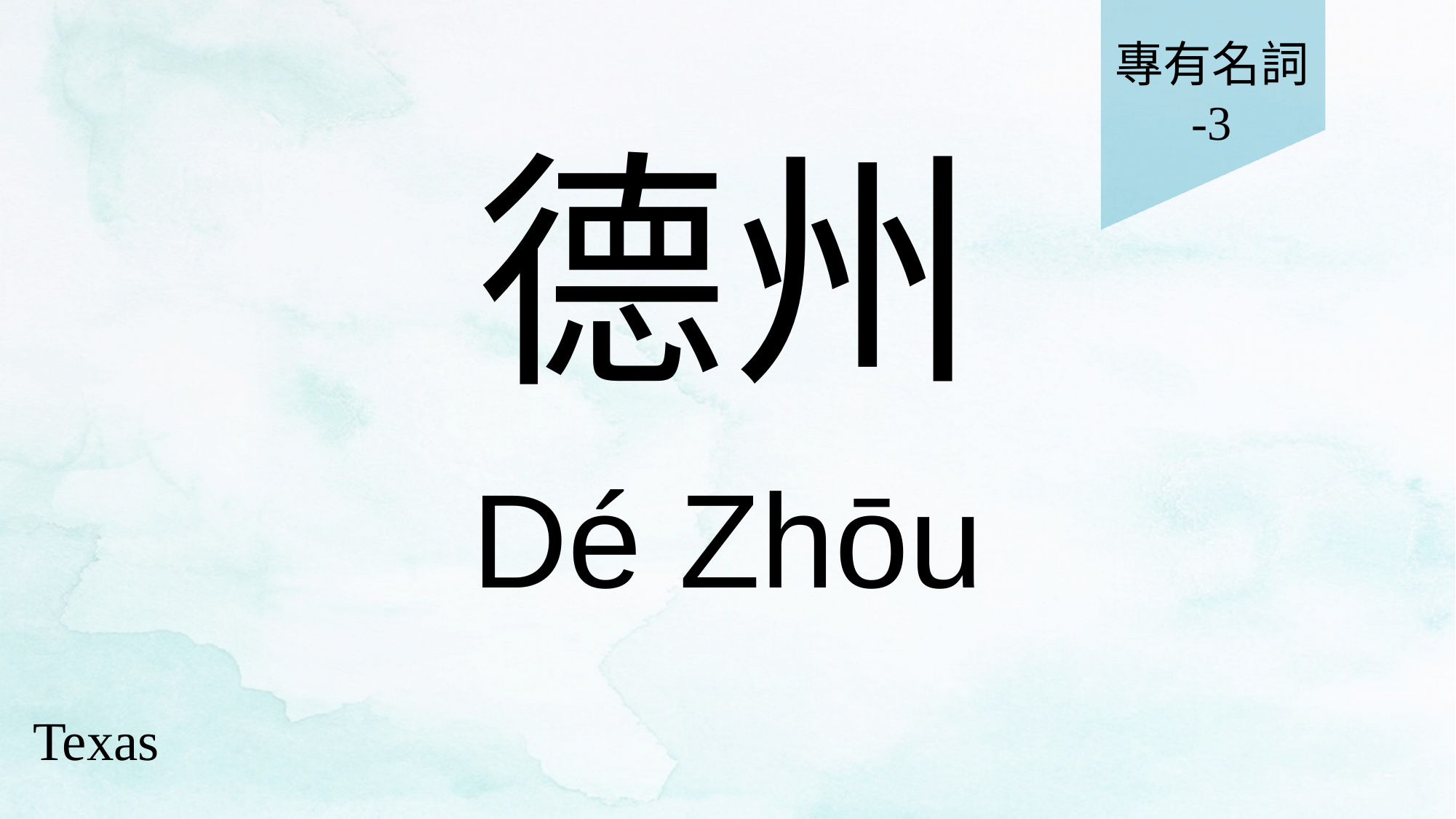

專有名詞
-3
# 德州
Dé Zhōu
Texas